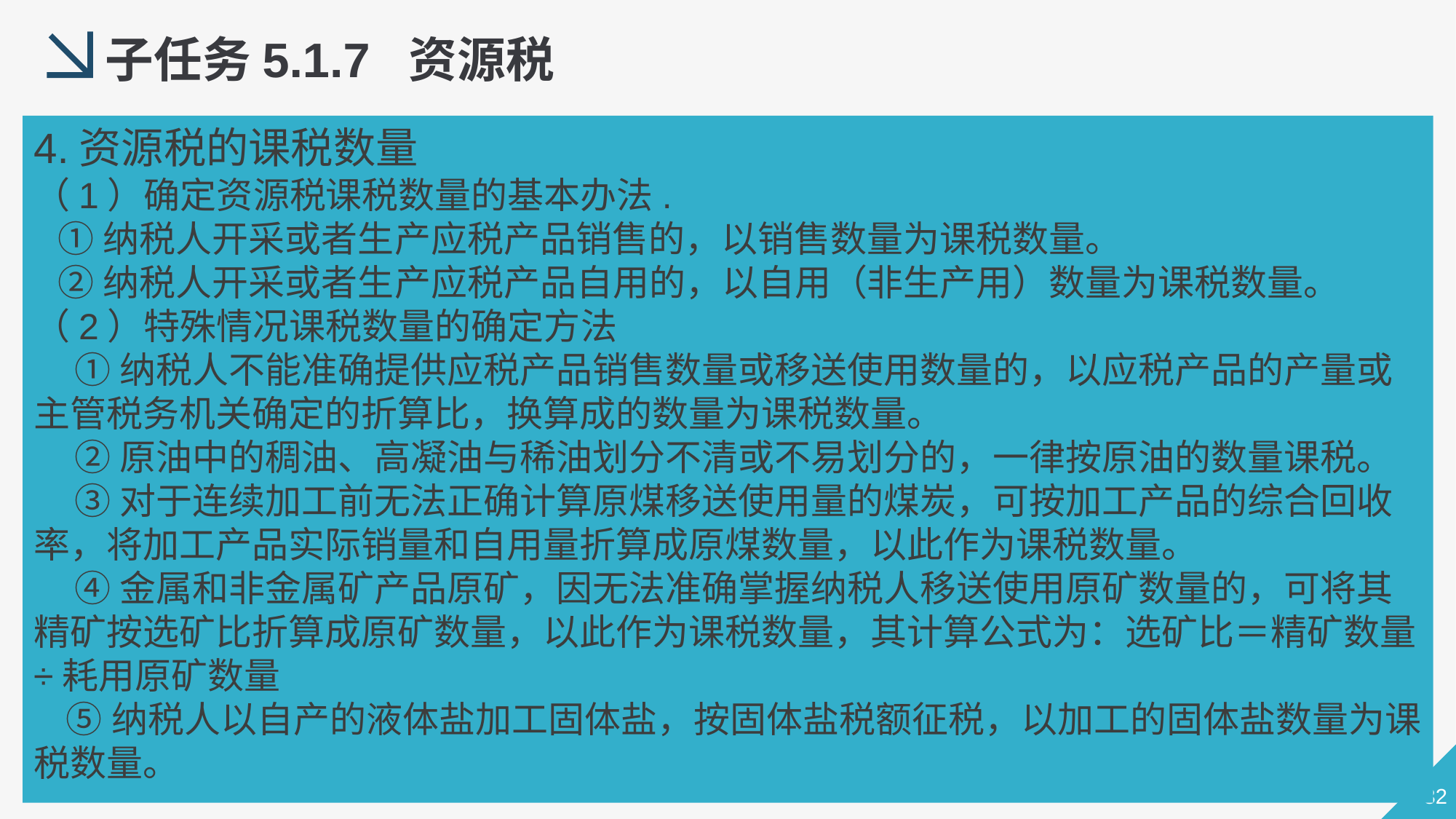

子任务5.1.7  资源税

4.资源税的课税数量
（1）确定资源税课税数量的基本办法.
   ①纳税人开采或者生产应税产品销售的，以销售数量为课税数量。
   ②纳税人开采或者生产应税产品自用的，以自用（非生产用）数量为课税数量。
（2）特殊情况课税数量的确定方法
     ①纳税人不能准确提供应税产品销售数量或移送使用数量的，以应税产品的产量或主管税务机关确定的折算比，换算成的数量为课税数量。
     ②原油中的稠油、高凝油与稀油划分不清或不易划分的，一律按原油的数量课税。
     ③对于连续加工前无法正确计算原煤移送使用量的煤炭，可按加工产品的综合回收率，将加工产品实际销量和自用量折算成原煤数量，以此作为课税数量。
     ④金属和非金属矿产品原矿，因无法准确掌握纳税人移送使用原矿数量的，可将其精矿按选矿比折算成原矿数量，以此作为课税数量，其计算公式为：选矿比＝精矿数量÷耗用原矿数量
    ⑤纳税人以自产的液体盐加工固体盐，按固体盐税额征税，以加工的固体盐数量为课税数量。